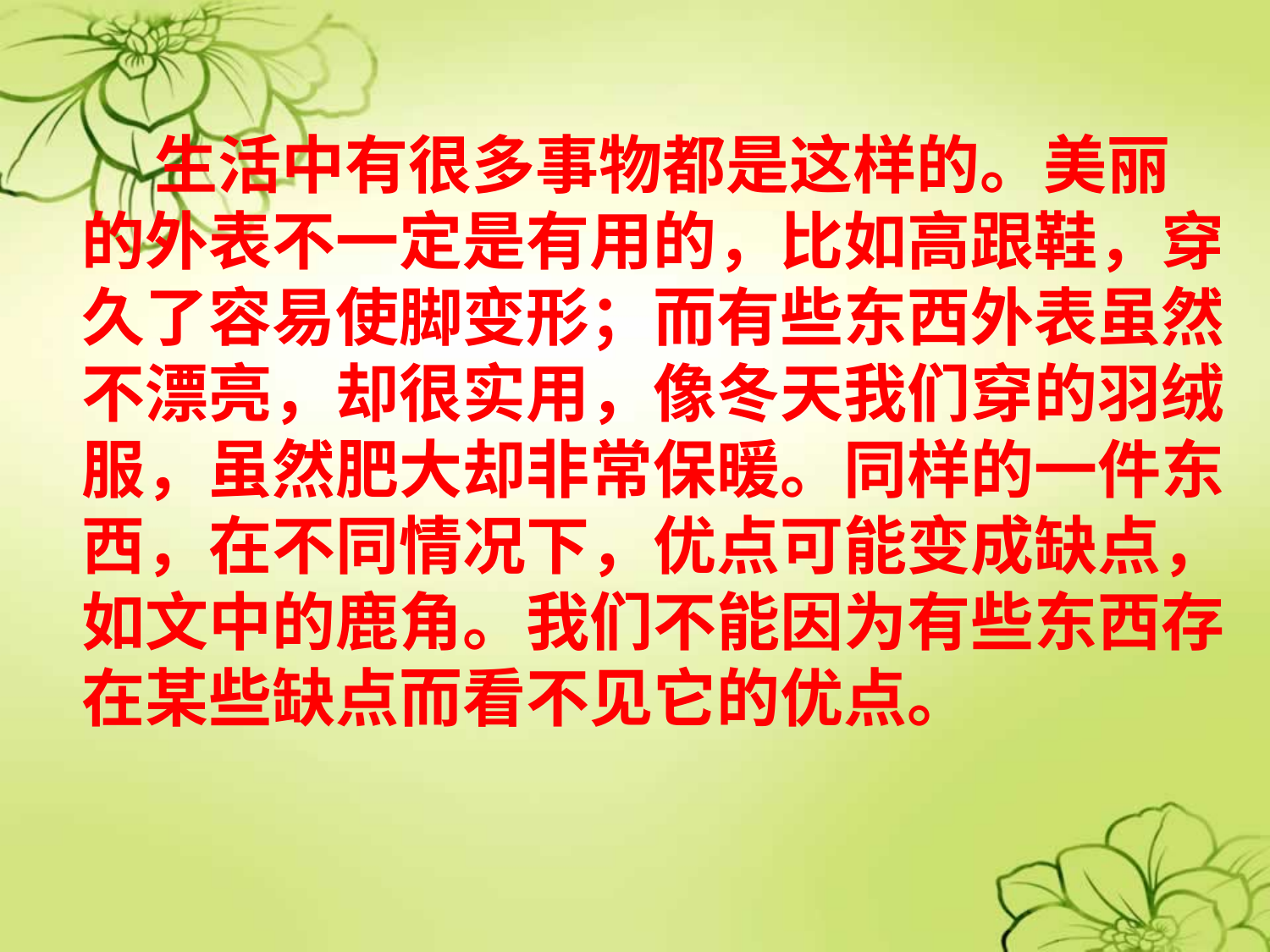

生活中有很多事物都是这样的。美丽的外表不一定是有用的，比如高跟鞋，穿久了容易使脚变形；而有些东西外表虽然不漂亮，却很实用，像冬天我们穿的羽绒服，虽然肥大却非常保暖。同样的一件东西，在不同情况下，优点可能变成缺点，如文中的鹿角。我们不能因为有些东西存在某些缺点而看不见它的优点。